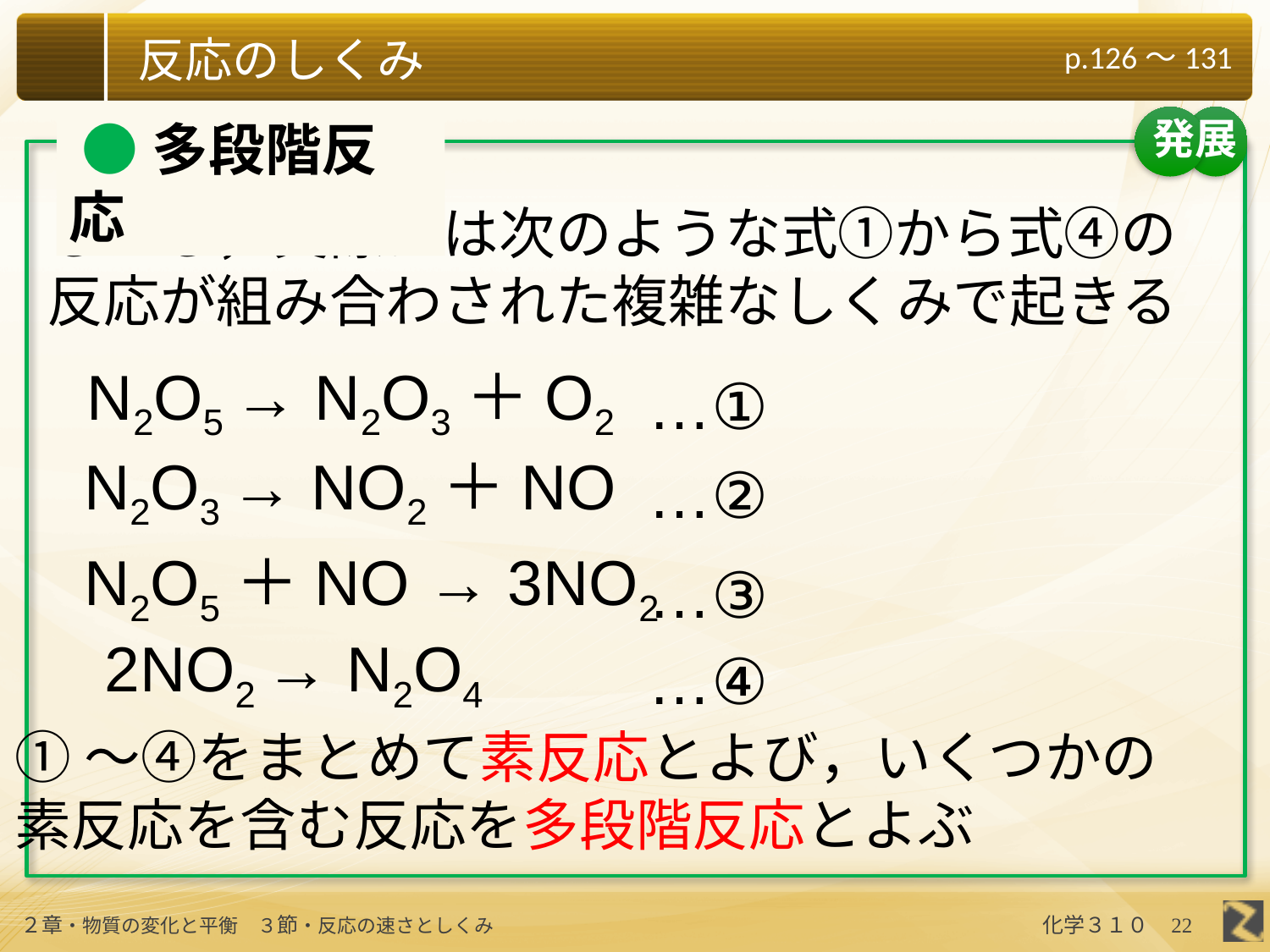

発展

 ●多段階反応

しかし，実際には次のような式①から式④の反応が組み合わされた複雑なしくみで起きる
N2O5 → N2O3＋O2
…①
N2O3 → NO2＋NO
…②
N2O5＋NO → 3NO2
…③
2NO2 → N2O4
…④
①〜④をまとめて素反応とよび，いくつかの
素反応を含む反応を多段階反応とよぶ
22